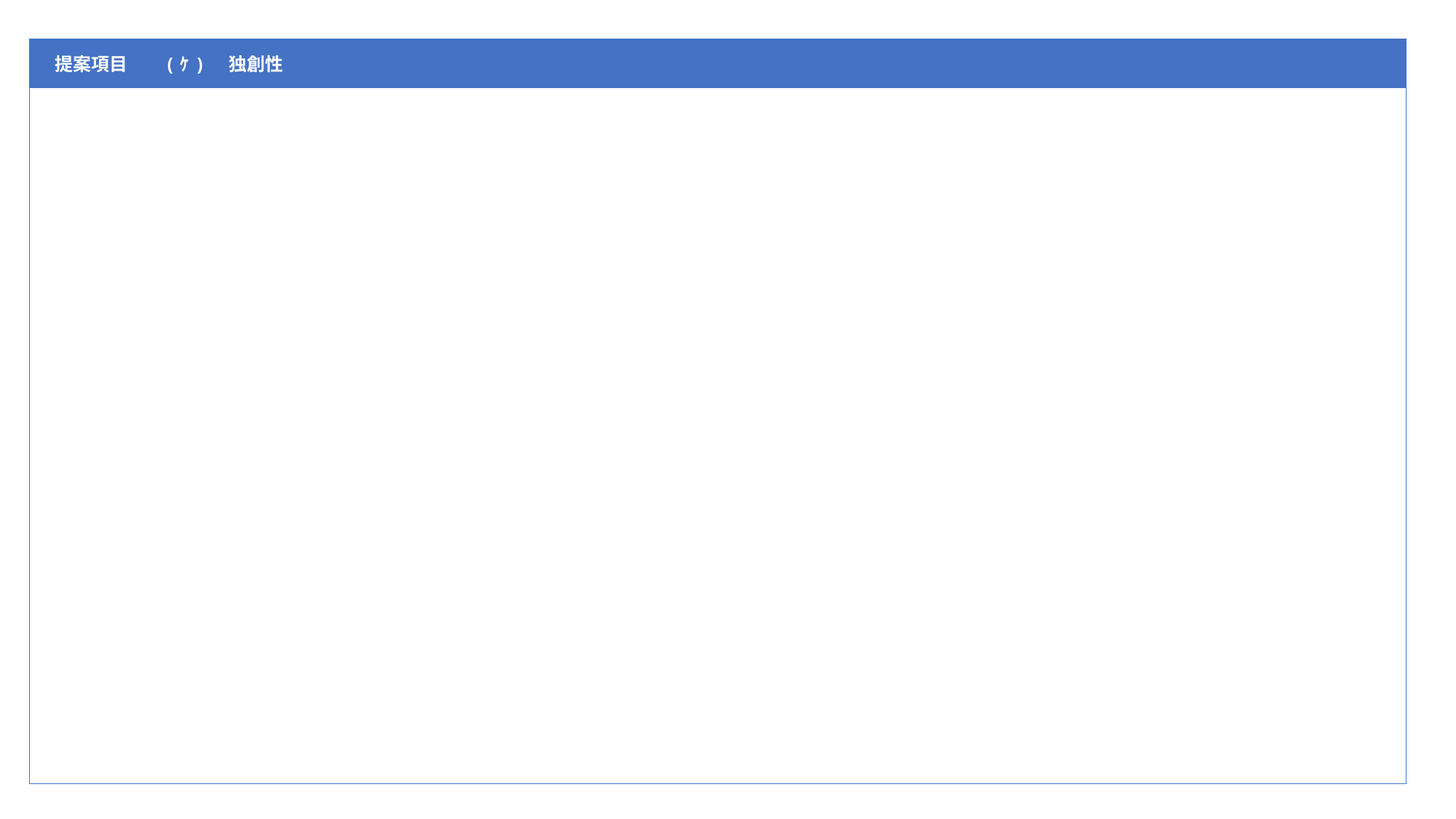

| 提案項目 | (ｹ)　独創性 |
| --- | --- |
|  |  |